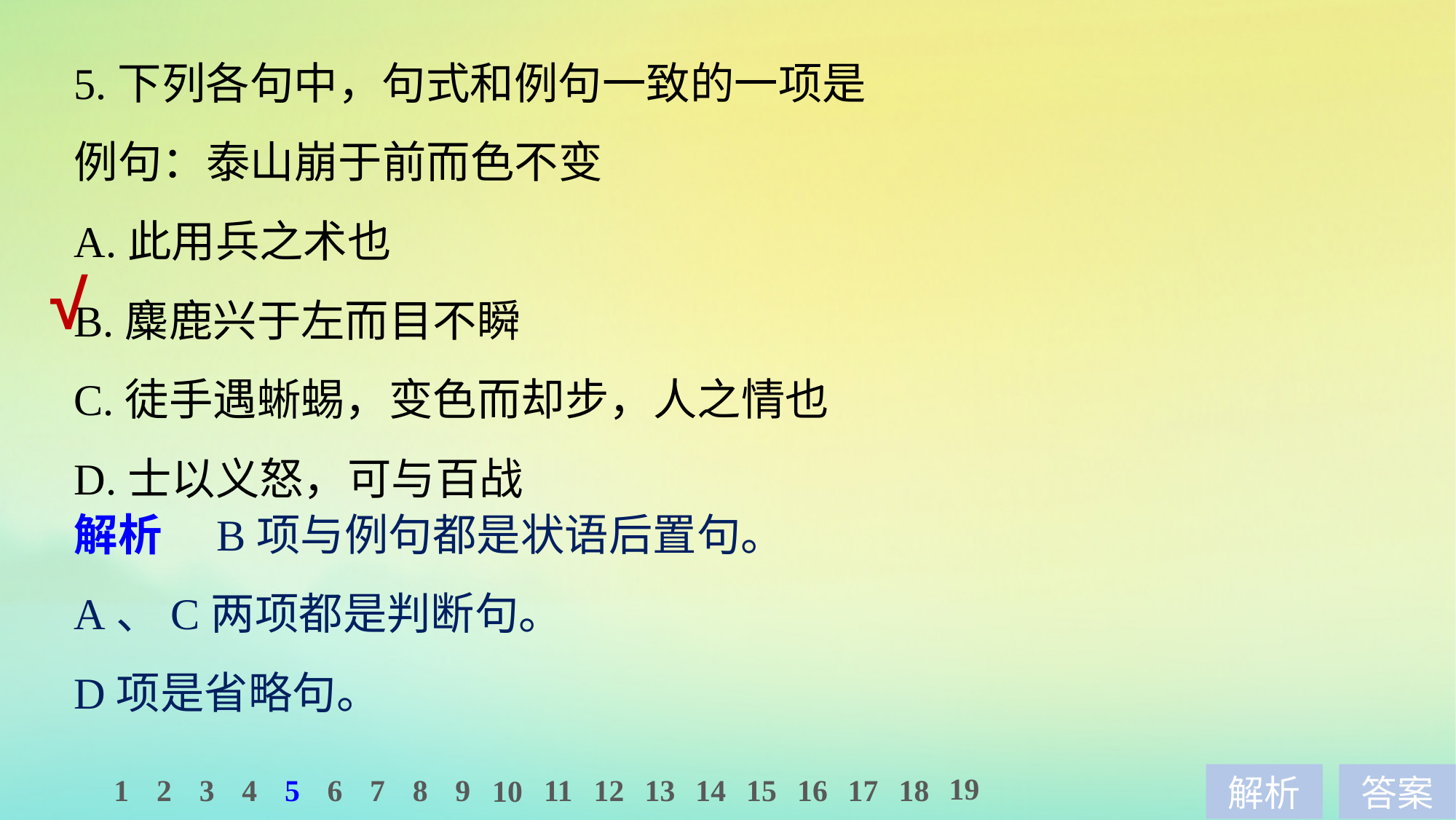

5.下列各句中，句式和例句一致的一项是
例句：泰山崩于前而色不变
A.此用兵之术也
B.麋鹿兴于左而目不瞬
C.徒手遇蜥蜴，变色而却步，人之情也
D.士以义怒，可与百战
√
解析　B项与例句都是状语后置句。
A、C两项都是判断句。
D项是省略句。
19
1
2
3
4
5
6
7
8
9
11
12
13
14
15
16
17
18
10
解析
答案